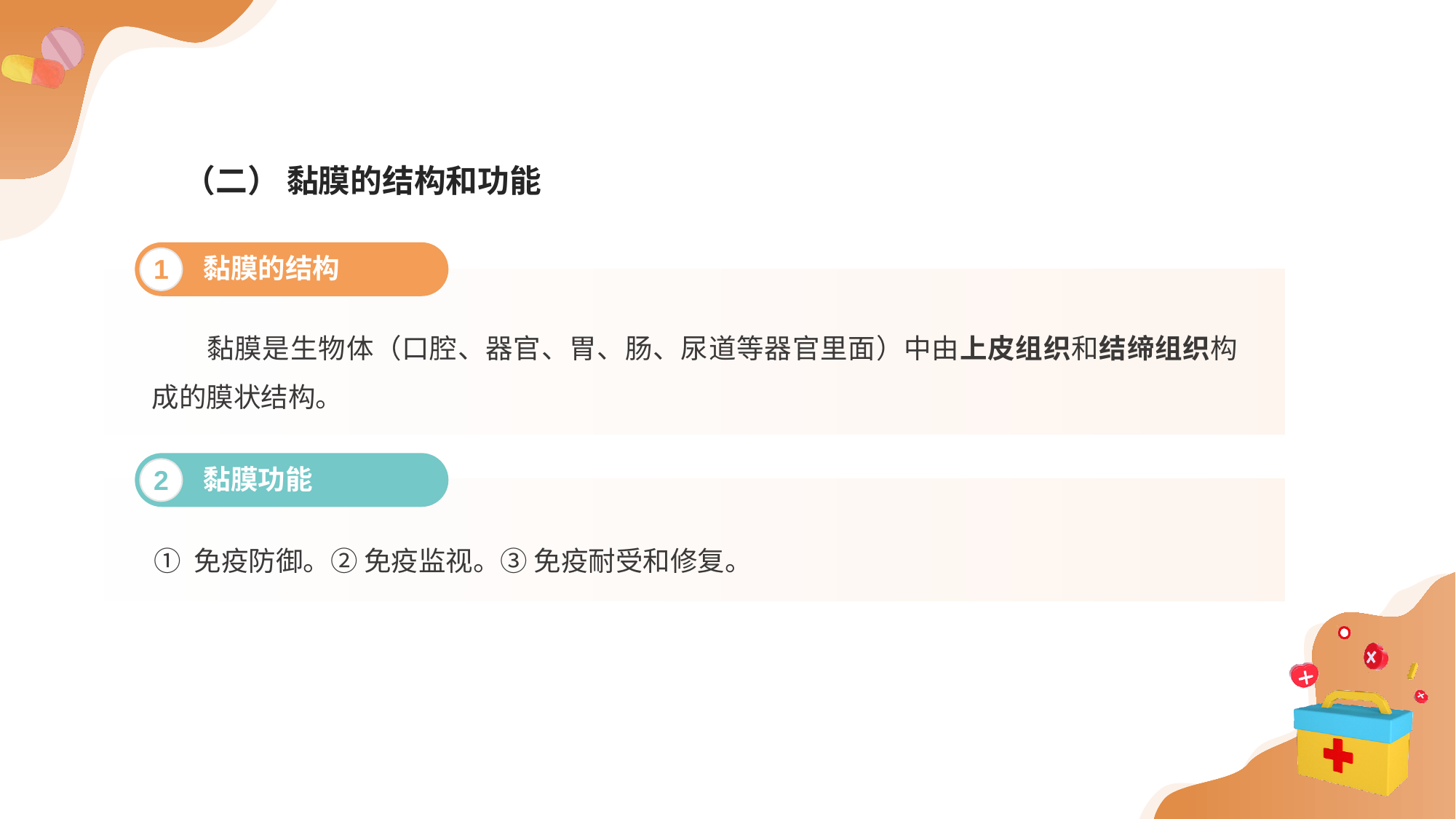

（二） 黏膜的结构和功能

黏膜的结构

1

       黏膜是生物体（口腔、器官、胃、肠、尿道等器官里面）中由上皮组织和结缔组织构成的膜状结构。

黏膜功能

2

① 免疫防御。② 免疫监视。③ 免疫耐受和修复。